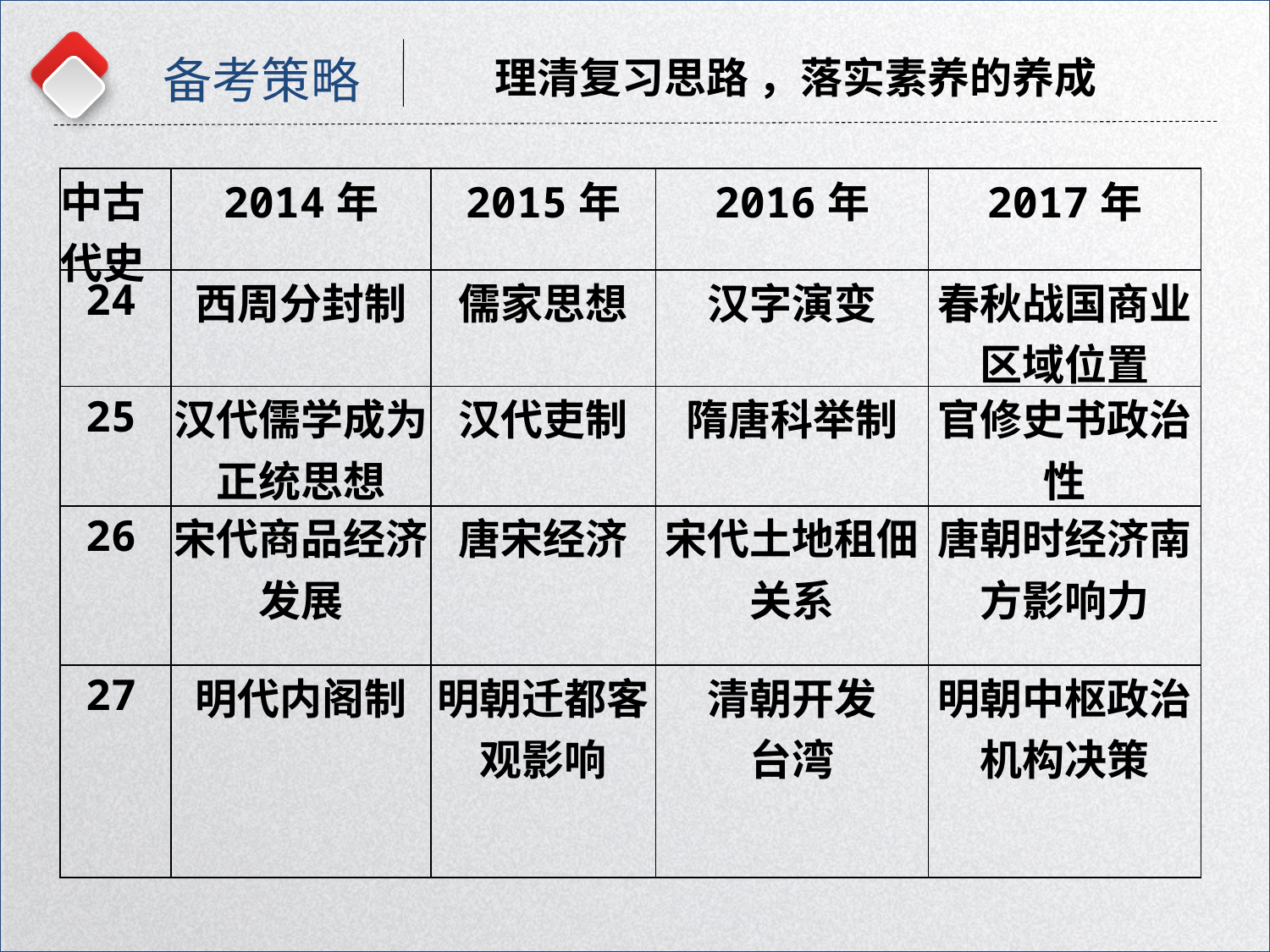

备考策略
理清复习思路 ，落实素养的养成

| 中古代史 | 2014年 | 2015年 | 2016年 | 2017年 |
| --- | --- | --- | --- | --- |
| 24 | 西周分封制 | 儒家思想 | 汉字演变 | 春秋战国商业区域位置 |
| 25 | 汉代儒学成为正统思想 | 汉代吏制 | 隋唐科举制 | 官修史书政治性 |
| 26 | 宋代商品经济发展 | 唐宋经济 | 宋代土地租佃关系 | 唐朝时经济南方影响力 |
| 27 | 明代内阁制 | 明朝迁都客观影响 | 清朝开发 台湾 | 明朝中枢政治机构决策 |